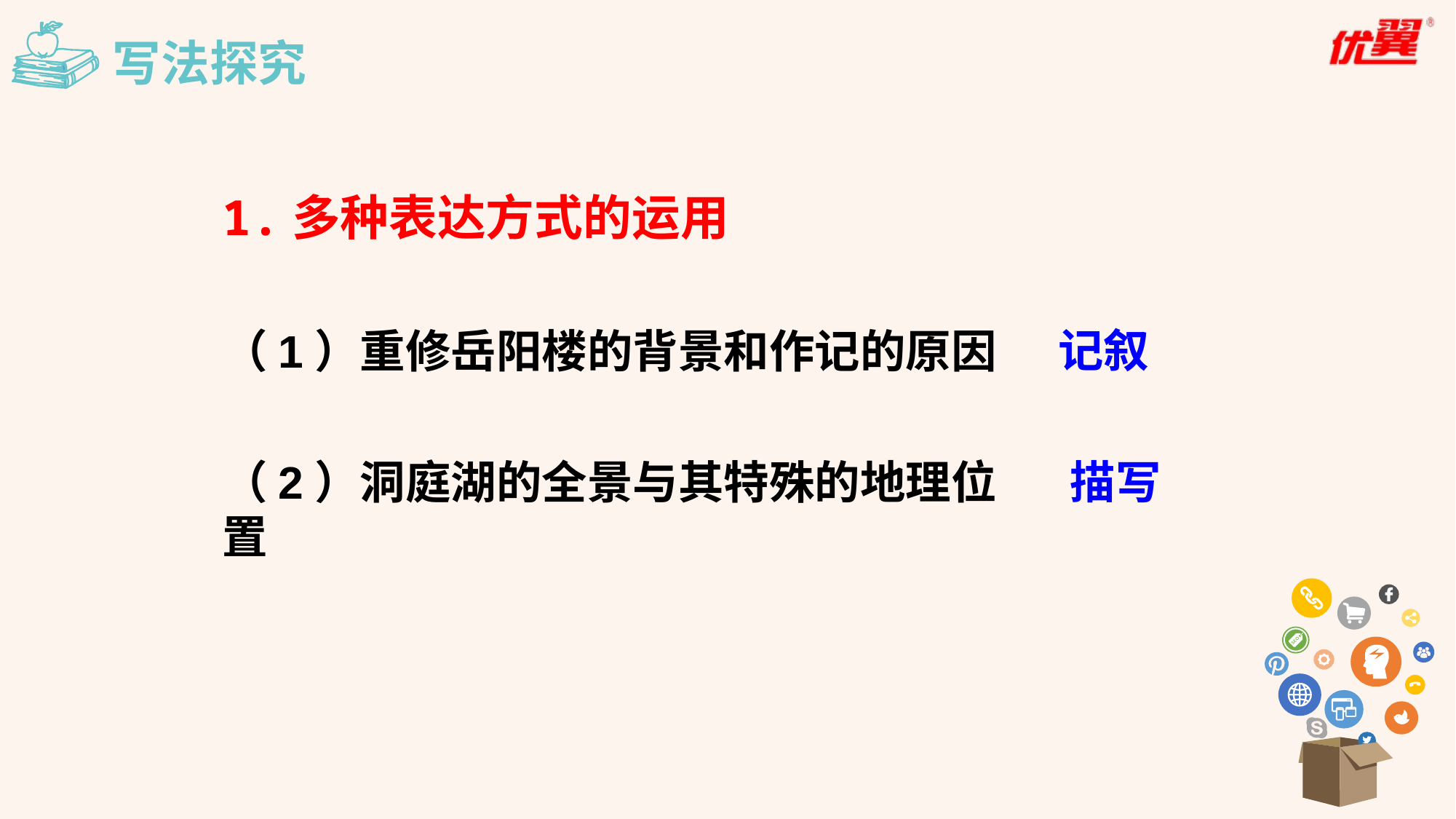

写法探究
1.多种表达方式的运用
记叙
（1）重修岳阳楼的背景和作记的原因
（2）洞庭湖的全景与其特殊的地理位置
描写